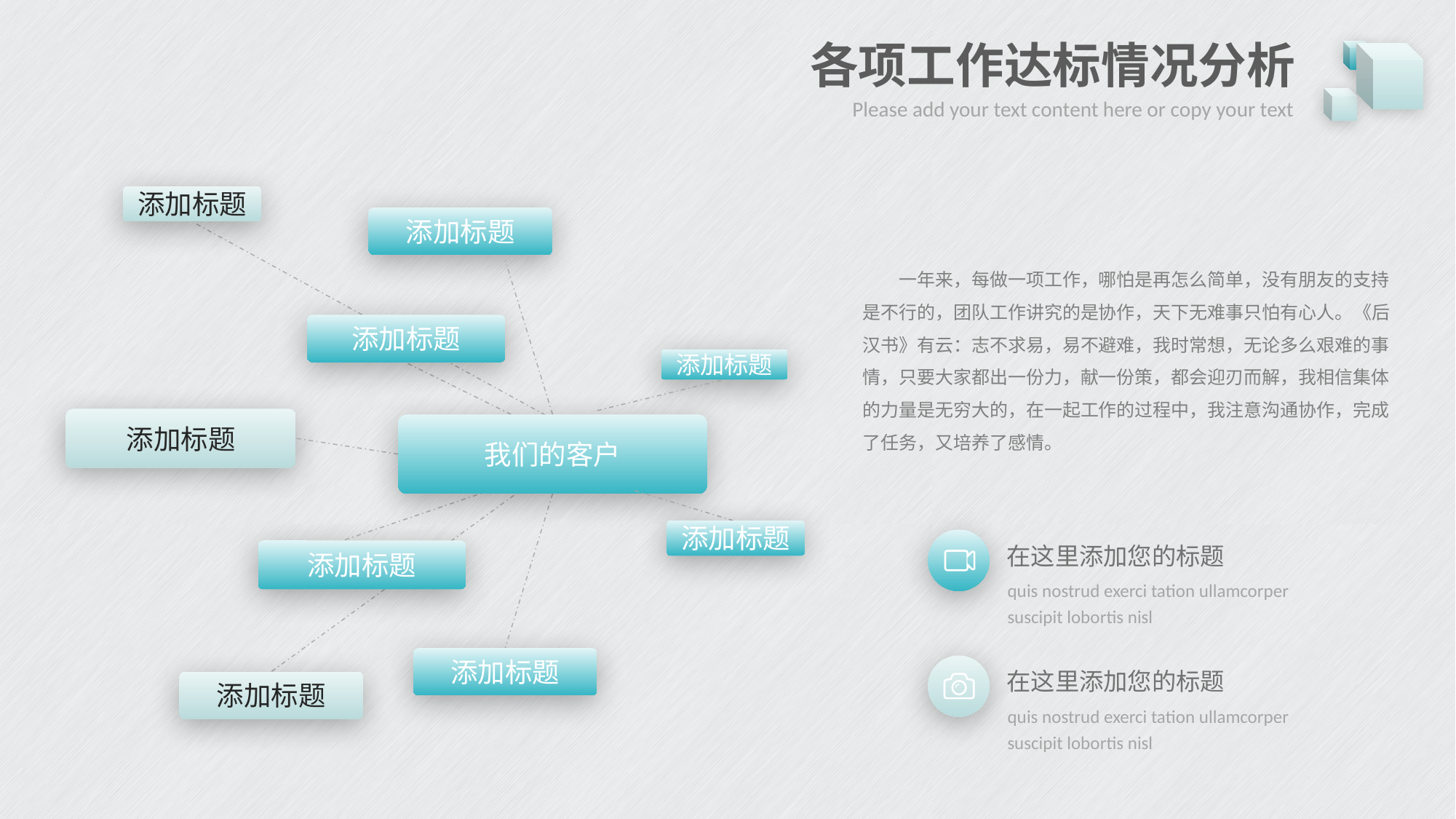

# 各项工作达标情况分析
Please add your text content here or copy your text
添加标题
添加标题
　　一年来，每做一项工作，哪怕是再怎么简单，没有朋友的支持是不行的，团队工作讲究的是协作，天下无难事只怕有心人。《后汉书》有云：志不求易，易不避难，我时常想，无论多么艰难的事情，只要大家都出一份力，献一份策，都会迎刃而解，我相信集体的力量是无穷大的，在一起工作的过程中，我注意沟通协作，完成了任务，又培养了感情。
添加标题
添加标题
添加标题
我们的客户
添加标题

在这里添加您的标题
添加标题
quis nostrud exerci tation ullamcorper suscipit lobortis nisl
添加标题

在这里添加您的标题
添加标题
quis nostrud exerci tation ullamcorper suscipit lobortis nisl